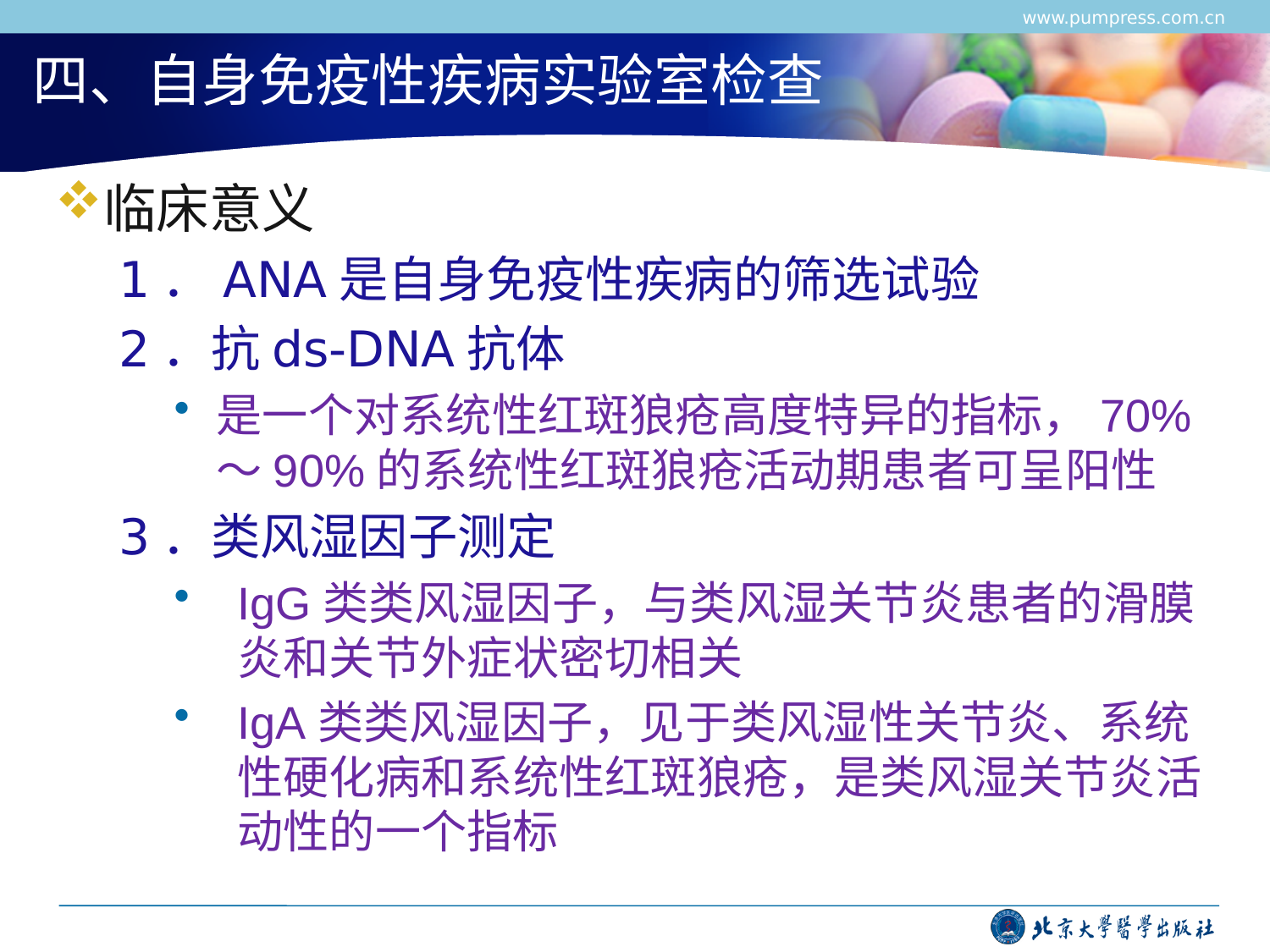

www.pumpress.com.cn
# 四、自身免疫性疾病实验室检查
临床意义
1．ANA是自身免疫性疾病的筛选试验
2．抗ds-DNA抗体
是一个对系统性红斑狼疮高度特异的指标，70%～90%的系统性红斑狼疮活动期患者可呈阳性
3．类风湿因子测定
IgG类类风湿因子，与类风湿关节炎患者的滑膜炎和关节外症状密切相关
IgA类类风湿因子，见于类风湿性关节炎、系统性硬化病和系统性红斑狼疮，是类风湿关节炎活动性的一个指标